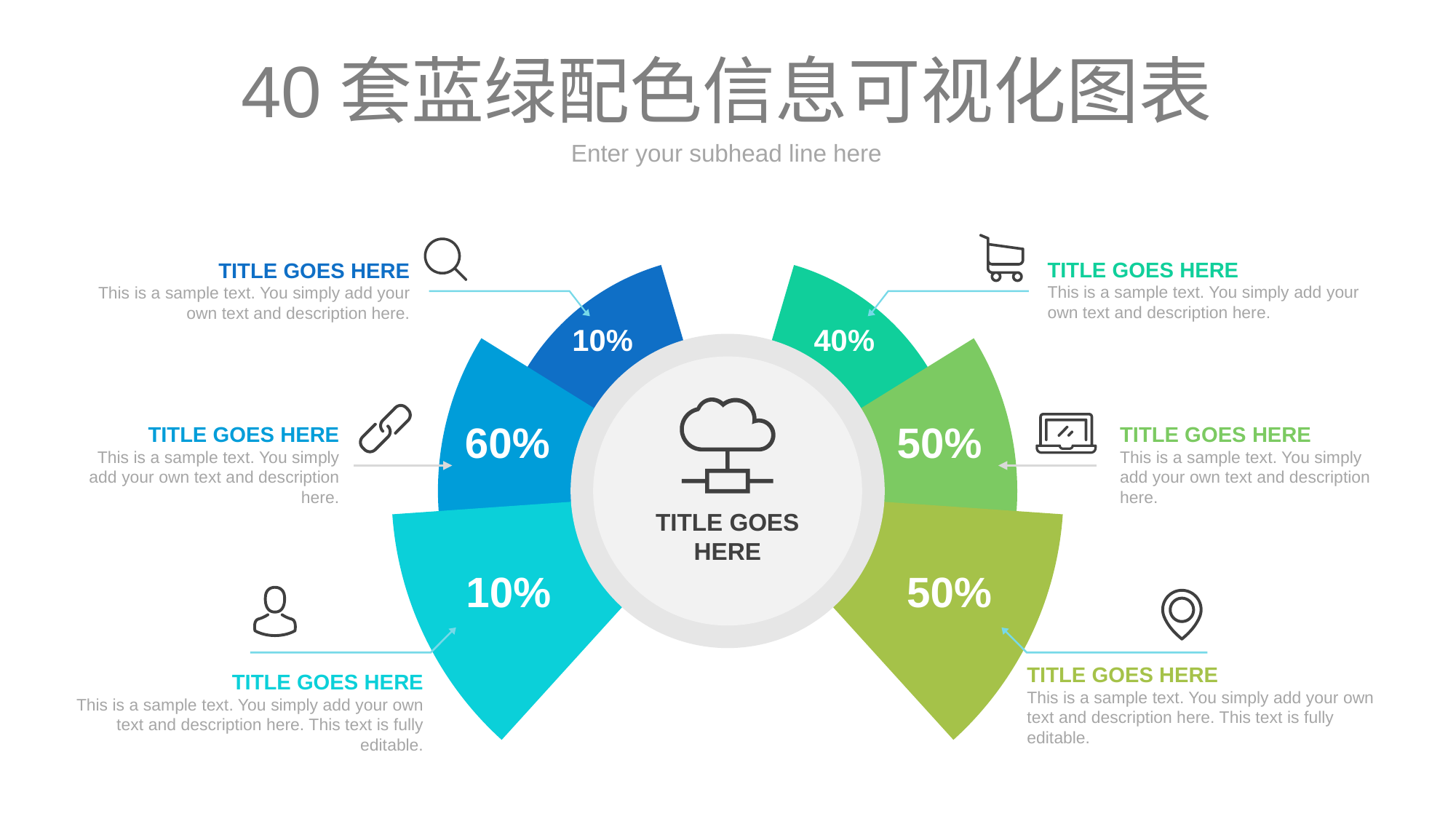

# 40套蓝绿配色信息可视化图表
Enter your subhead line here

TITLE GOES HERE
This is a sample text. You simply add your own text and description here.
TITLE GOES HERE
This is a sample text. You simply add your own text and description here.

10%
40%

60%
50%
TITLE GOES HERE
This is a sample text. You simply add your own text and description here.
TITLE GOES HERE
This is a sample text. You simply add your own text and description here.
TITLE GOES HERE
10%
50%

TITLE GOES HERE
This is a sample text. You simply add your own text and description here. This text is fully editable.
TITLE GOES HERE
This is a sample text. You simply add your own text and description here. This text is fully editable.